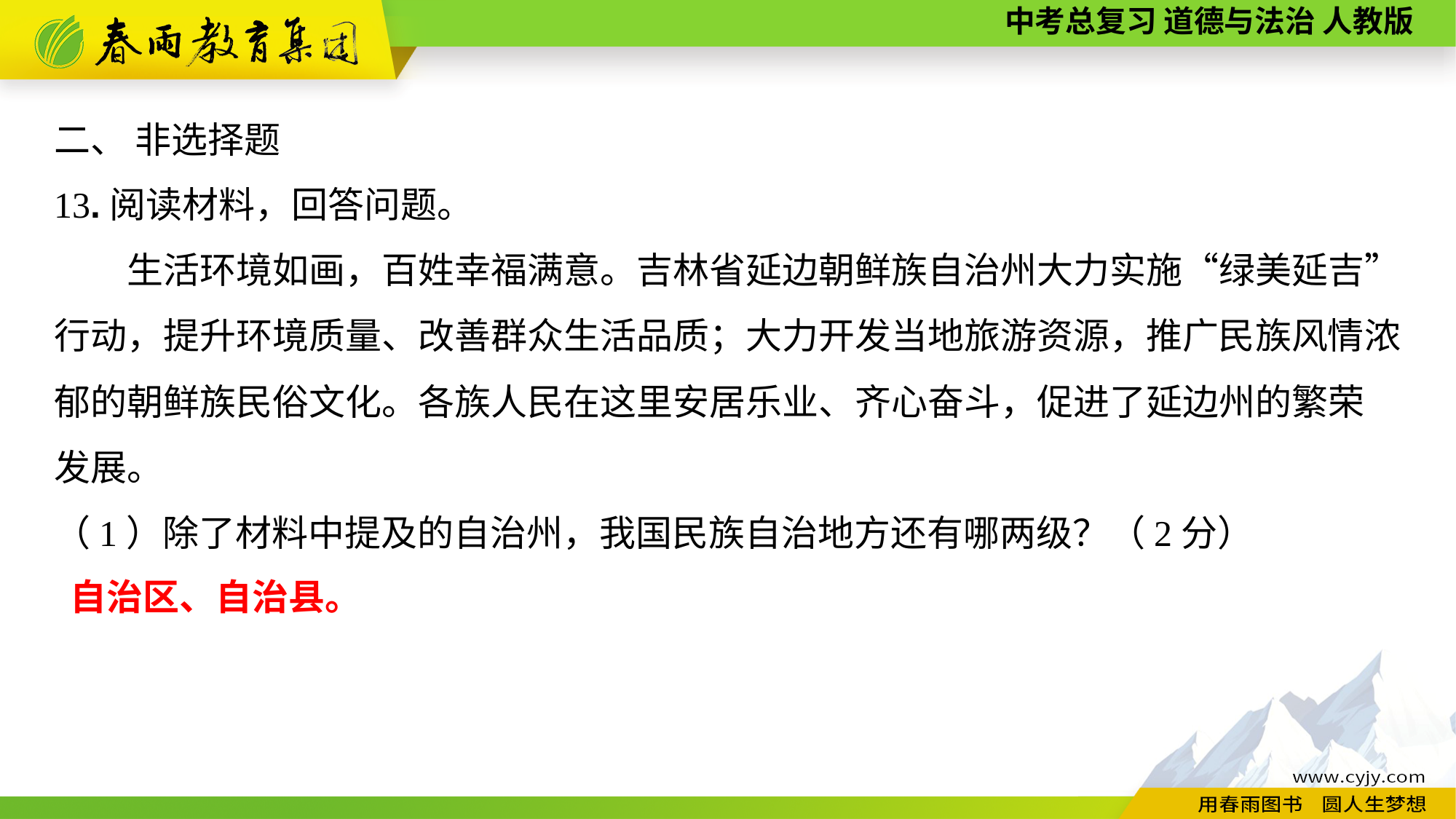

二、 非选择题
13.阅读材料，回答问题。
　　生活环境如画，百姓幸福满意。吉林省延边朝鲜族自治州大力实施“绿美延吉”行动，提升环境质量、改善群众生活品质；大力开发当地旅游资源，推广民族风情浓郁的朝鲜族民俗文化。各族人民在这里安居乐业、齐心奋斗，促进了延边州的繁荣
发展。
（1）除了材料中提及的自治州，我国民族自治地方还有哪两级？（2分）
自治区、自治县。